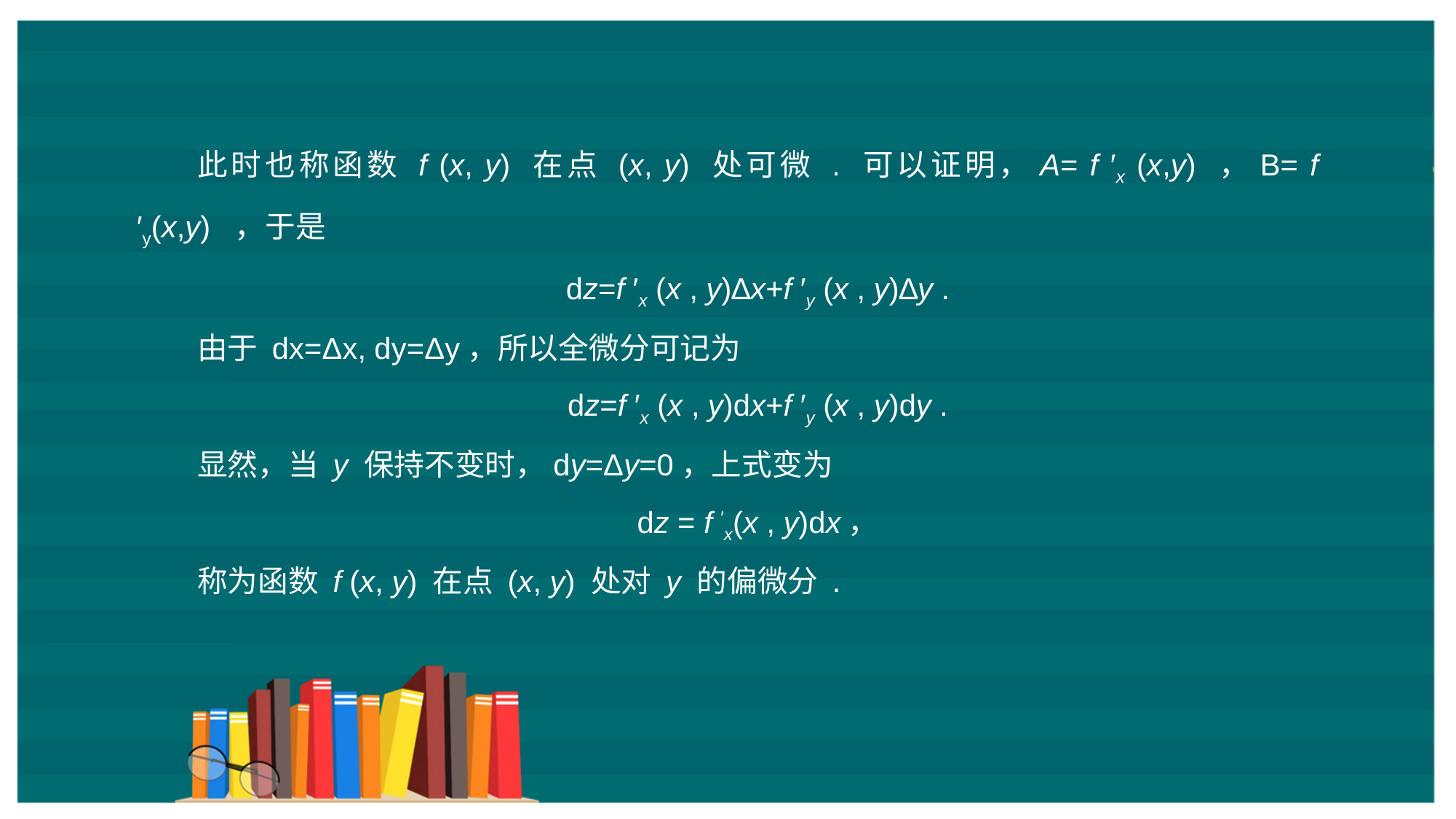

此时也称函数 f (x, y) 在点 (x, y) 处可微 . 可以证明，A= f ′x (x,y) ，B= f ′y(x,y)  ，于是
dz=f ′x (x , y)∆x+f ′y (x , y)∆y .
由于 dx=Δx, dy=Δy，所以全微分可记为
dz=f ′x (x , y)dx+f ′y (x , y)dy .
显然，当 y 保持不变时，dy=Δy=0，上式变为
dz = f ′x(x , y)dx，
称为函数 f (x, y) 在点 (x, y) 处对 y 的偏微分 .